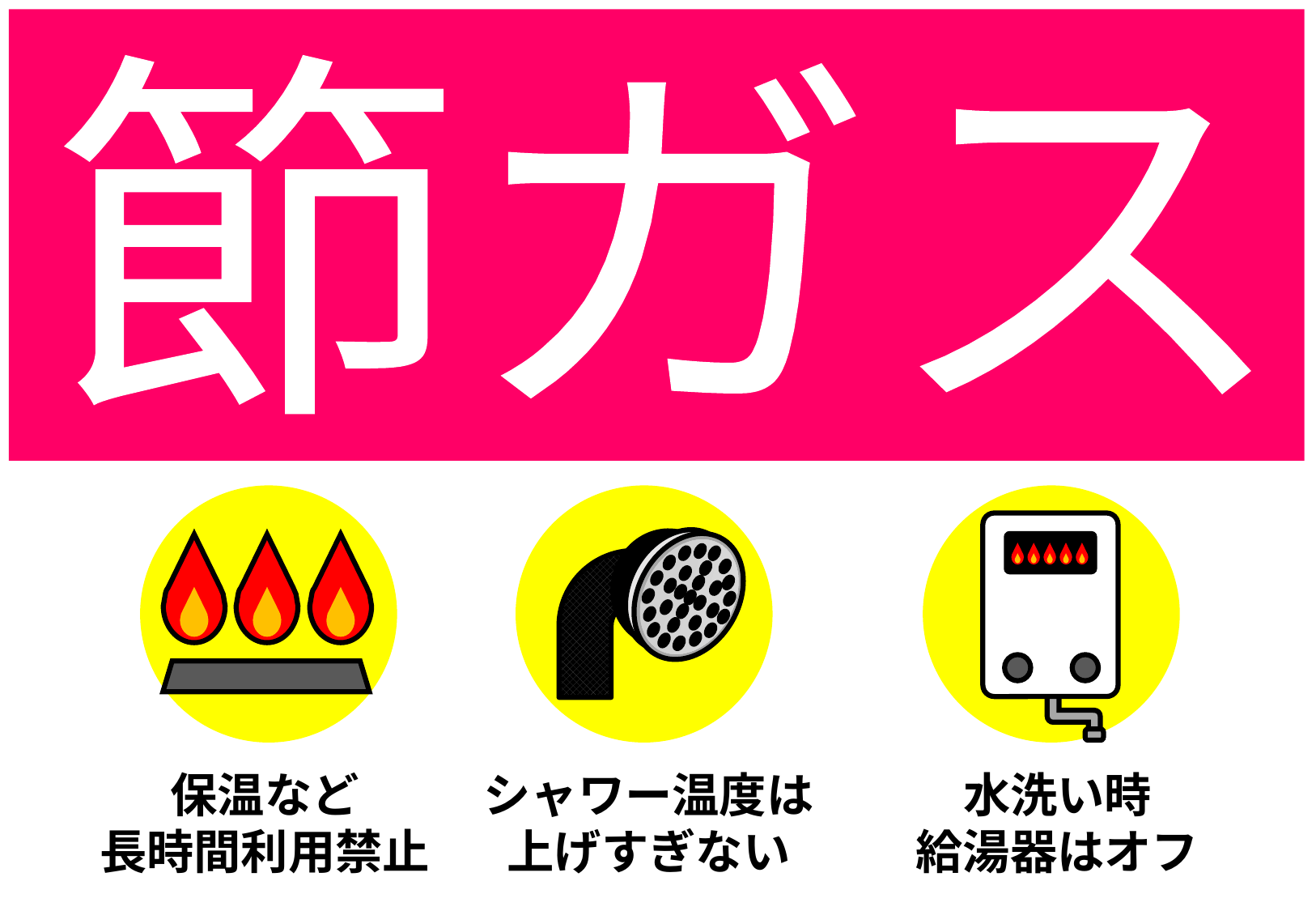

節ガス

保温など
長時間利用禁止
シャワー温度は
上げすぎない
水洗い時
給湯器はオフ